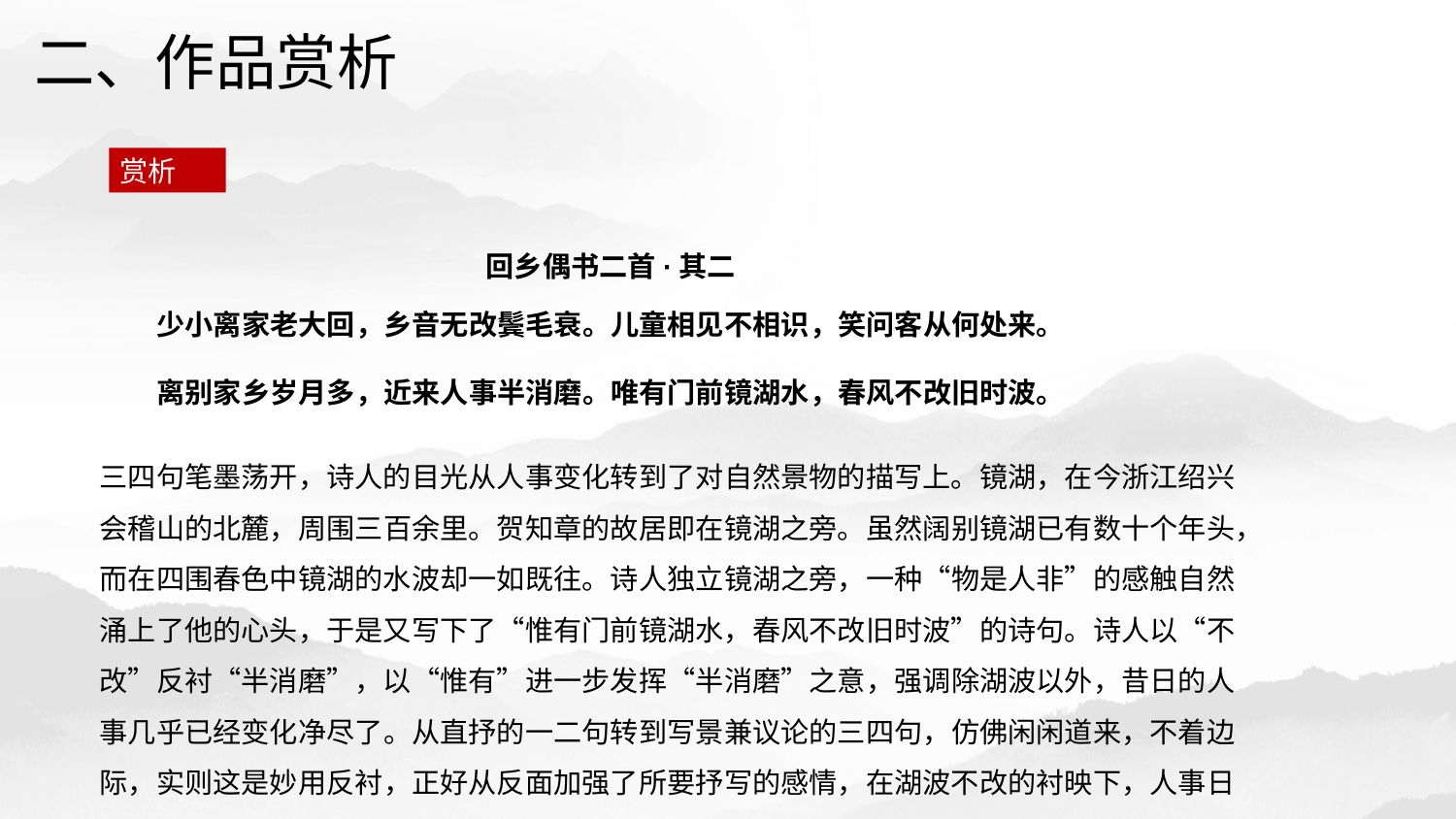

二、作品赏析
赏析
回乡偶书二首·其二
少小离家老大回，乡音无改鬓毛衰。儿童相见不相识，笑问客从何处来。
离别家乡岁月多，近来人事半消磨。唯有门前镜湖水，春风不改旧时波。
三四句笔墨荡开，诗人的目光从人事变化转到了对自然景物的描写上。镜湖，在今浙江绍兴会稽山的北麓，周围三百余里。贺知章的故居即在镜湖之旁。虽然阔别镜湖已有数十个年头，而在四围春色中镜湖的水波却一如既往。诗人独立镜湖之旁，一种“物是人非”的感触自然涌上了他的心头，于是又写下了“惟有门前镜湖水，春风不改旧时波”的诗句。诗人以“不改”反衬“半消磨”，以“惟有”进一步发挥“半消磨”之意，强调除湖波以外，昔日的人事几乎已经变化净尽了。从直抒的一二句转到写景兼议论的三四句，仿佛闲闲道来，不着边际，实则这是妙用反衬，正好从反面加强了所要抒写的感情，在湖波不改的衬映下，人事日非的感慨显得愈益深沉了。